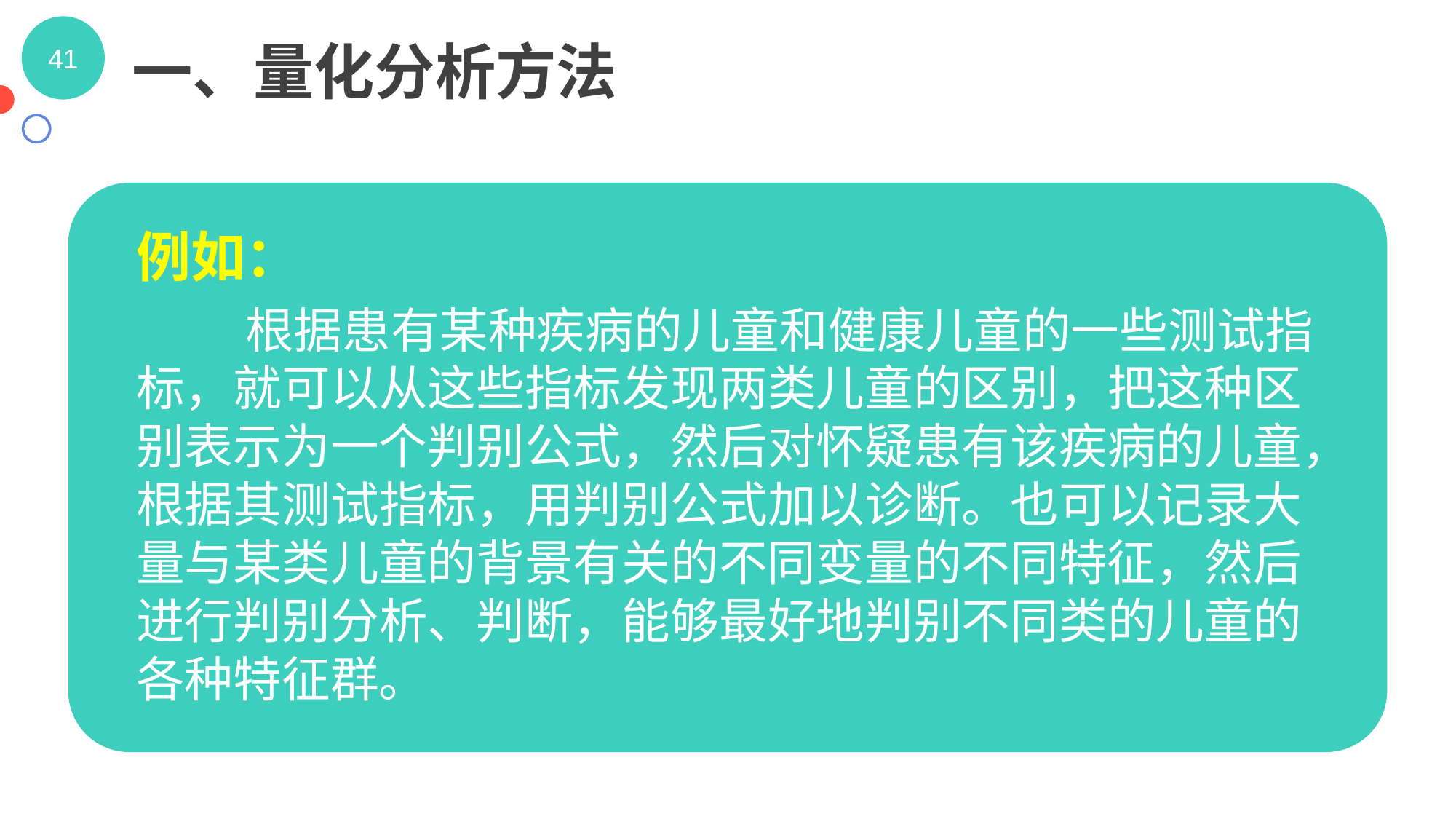

一、量化分析方法

例如：
	根据患有某种疾病的儿童和健康儿童的一些测试指标，就可以从这些指标发现两类儿童的区别，把这种区别表示为一个判别公式，然后对怀疑患有该疾病的儿童，根据其测试指标，用判别公式加以诊断。也可以记录大量与某类儿童的背景有关的不同变量的不同特征，然后进行判别分析、判断，能够最好地判别不同类的儿童的各种特征群。